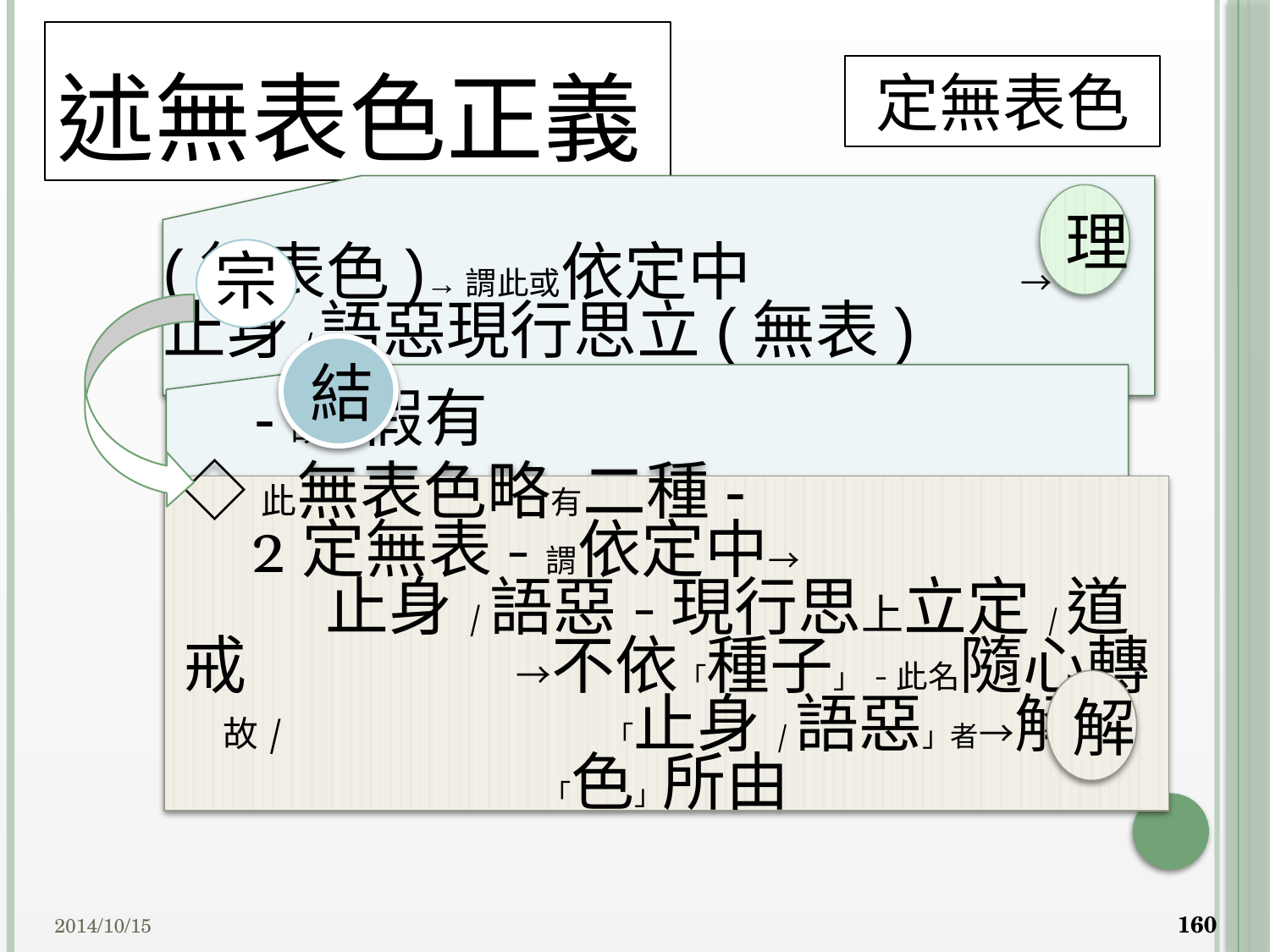

# 述無表色正義
定無表色
(無表色)→謂此或依定中                   → 止身/語惡現行思立(無表)
     -故是假有
宗
理

結
◇此無表色略有二種-                            2定無表-謂依定中→                                                                   止身/語惡-現行思上立定/道戒                   →不依「種子」 -此名隨心轉故/                                     「止身/語惡」者→解名「色」所由
解
2014/10/15
160